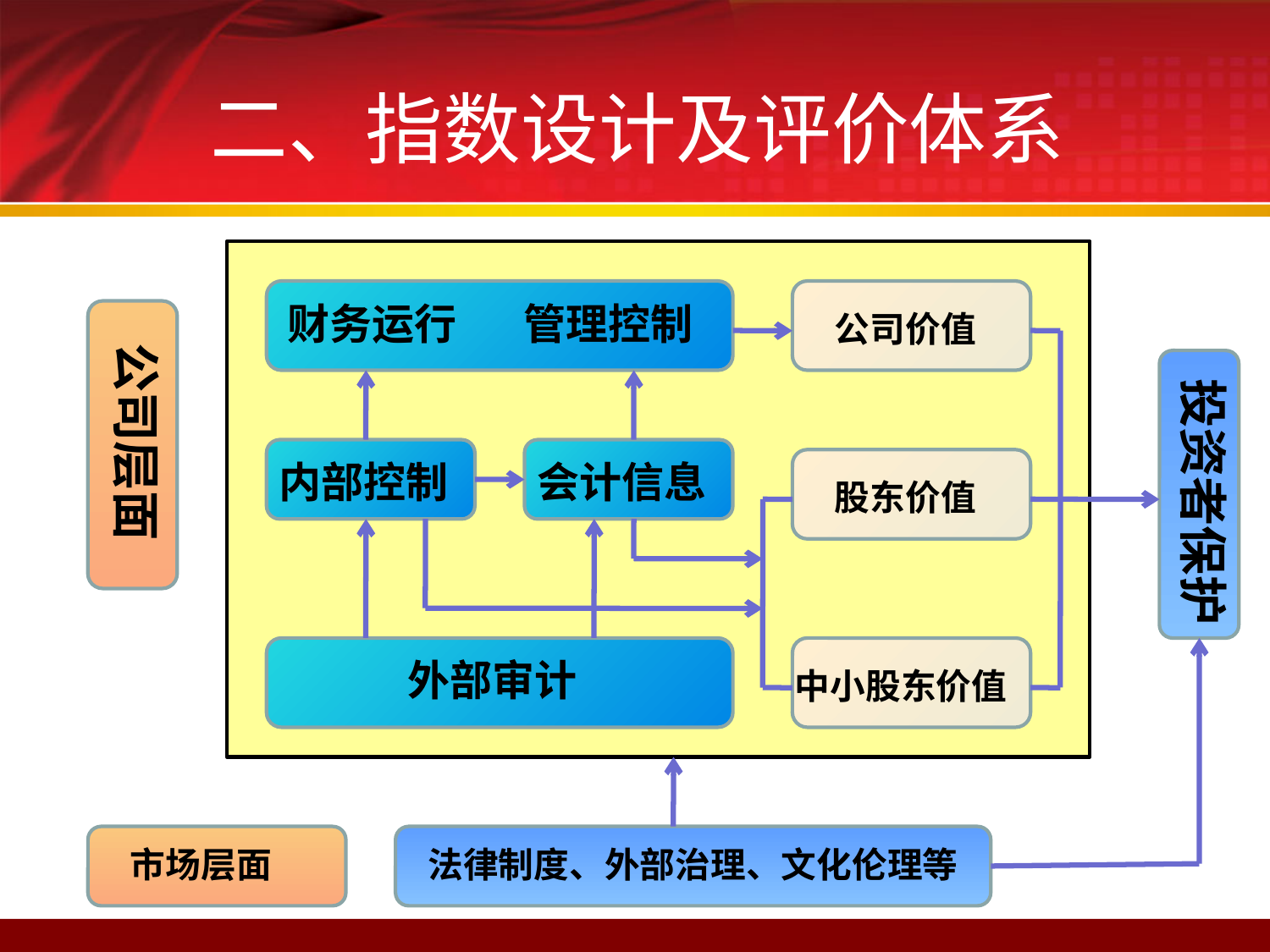

二、指数设计及评价体系

财务运行       管理控制
公司价值

公司层面

投资者保护

内部控制
会计信息

股东价值

外部审计
中小股东价值

市场层面
法律制度、外部治理、文化伦理等